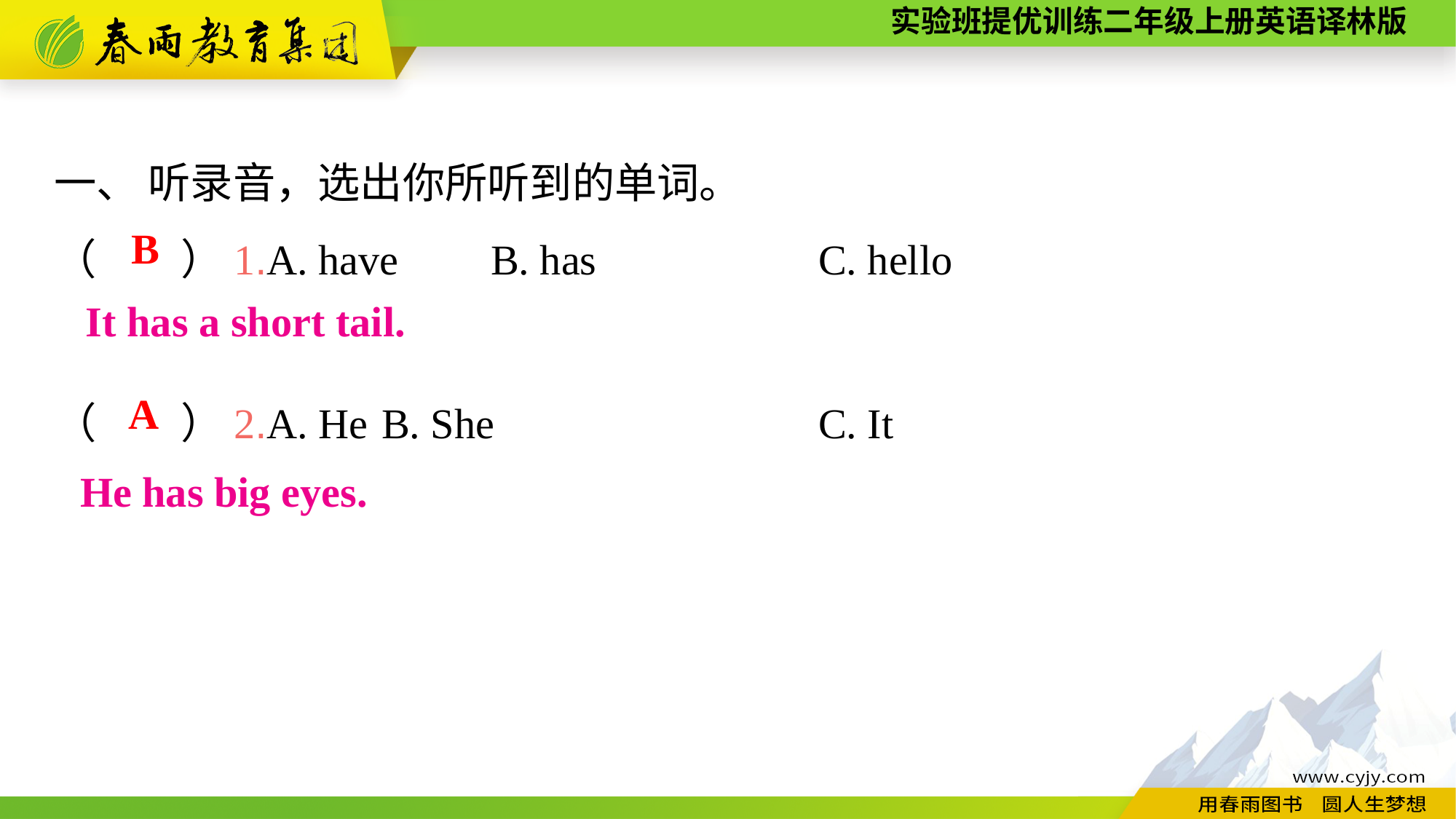

一、 听录音，选出你所听到的单词。
（　　）1.A. have	B. has			C. hello

（　　）2.A. He	B. She			C. It
B
It has a short tail.
A
He has big eyes.